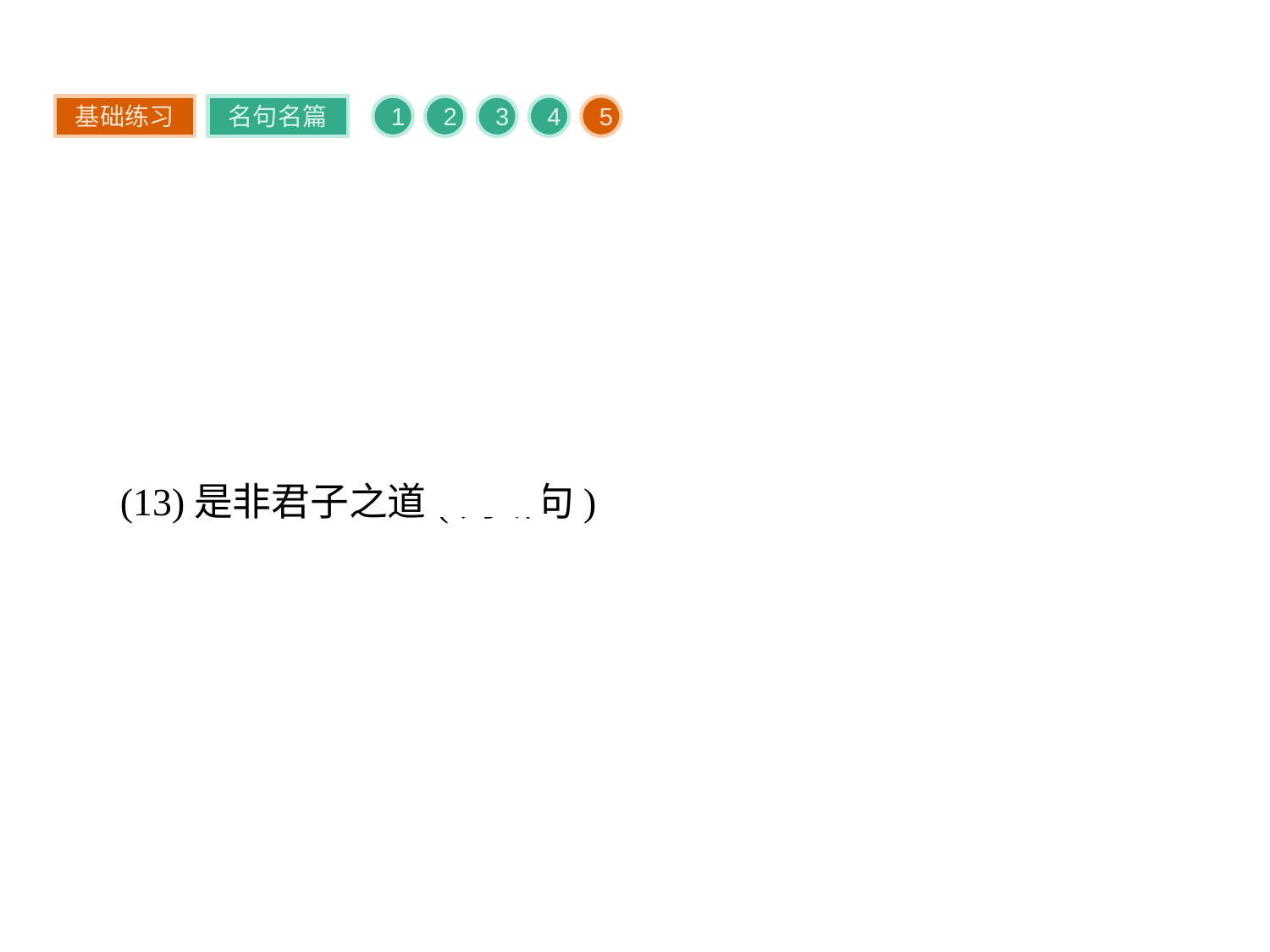

基础练习
名句名篇
1
2
3
4
5
(13)是非君子之道(判断句)